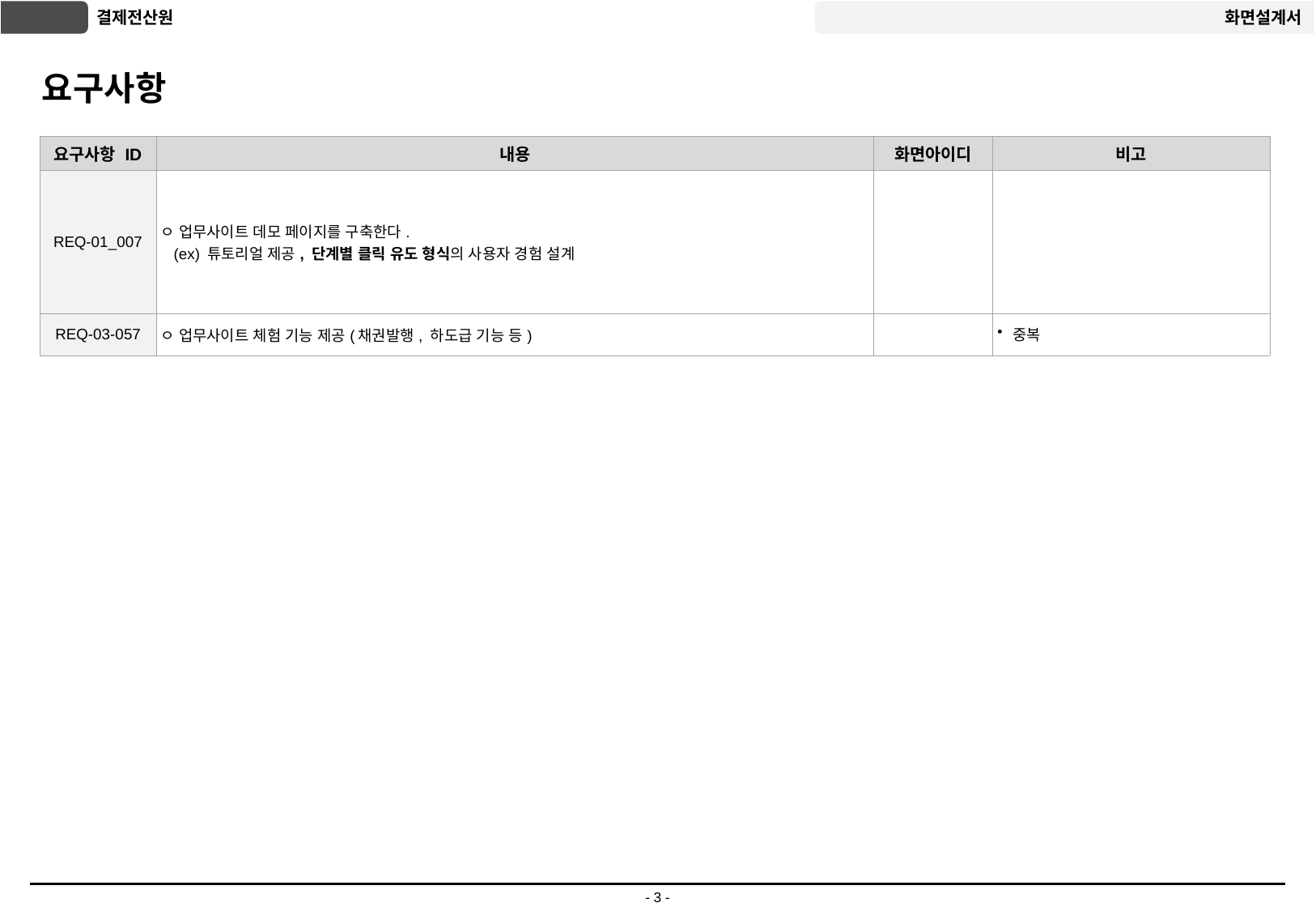

# 요구사항
| 요구사항 ID | 내용 | 화면아이디 | 비고 |
| --- | --- | --- | --- |
| REQ-01\_007 | ㅇ 업무사이트 데모 페이지를 구축한다. (ex) 튜토리얼 제공, 단계별 클릭 유도 형식의 사용자 경험 설계 |  |  |
| REQ-03-057 | ㅇ 업무사이트 체험 기능 제공(채권발행, 하도급 기능 등) |  | 중복 |